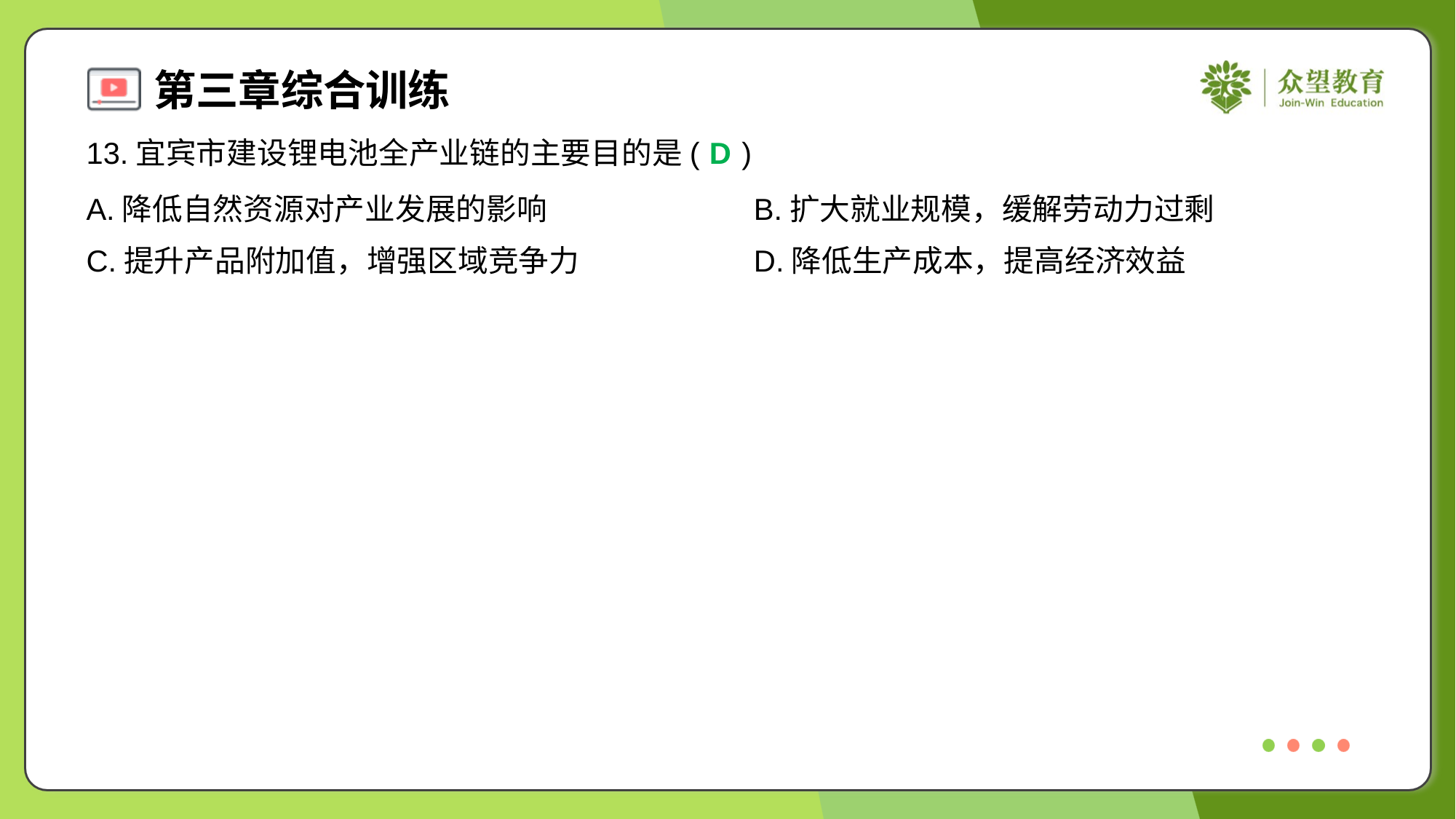

13.宜宾市建设锂电池全产业链的主要目的是(     )
D
A.降低自然资源对产业发展的影响	B.扩大就业规模，缓解劳动力过剩
C.提升产品附加值，增强区域竞争力	D.降低生产成本，提高经济效益